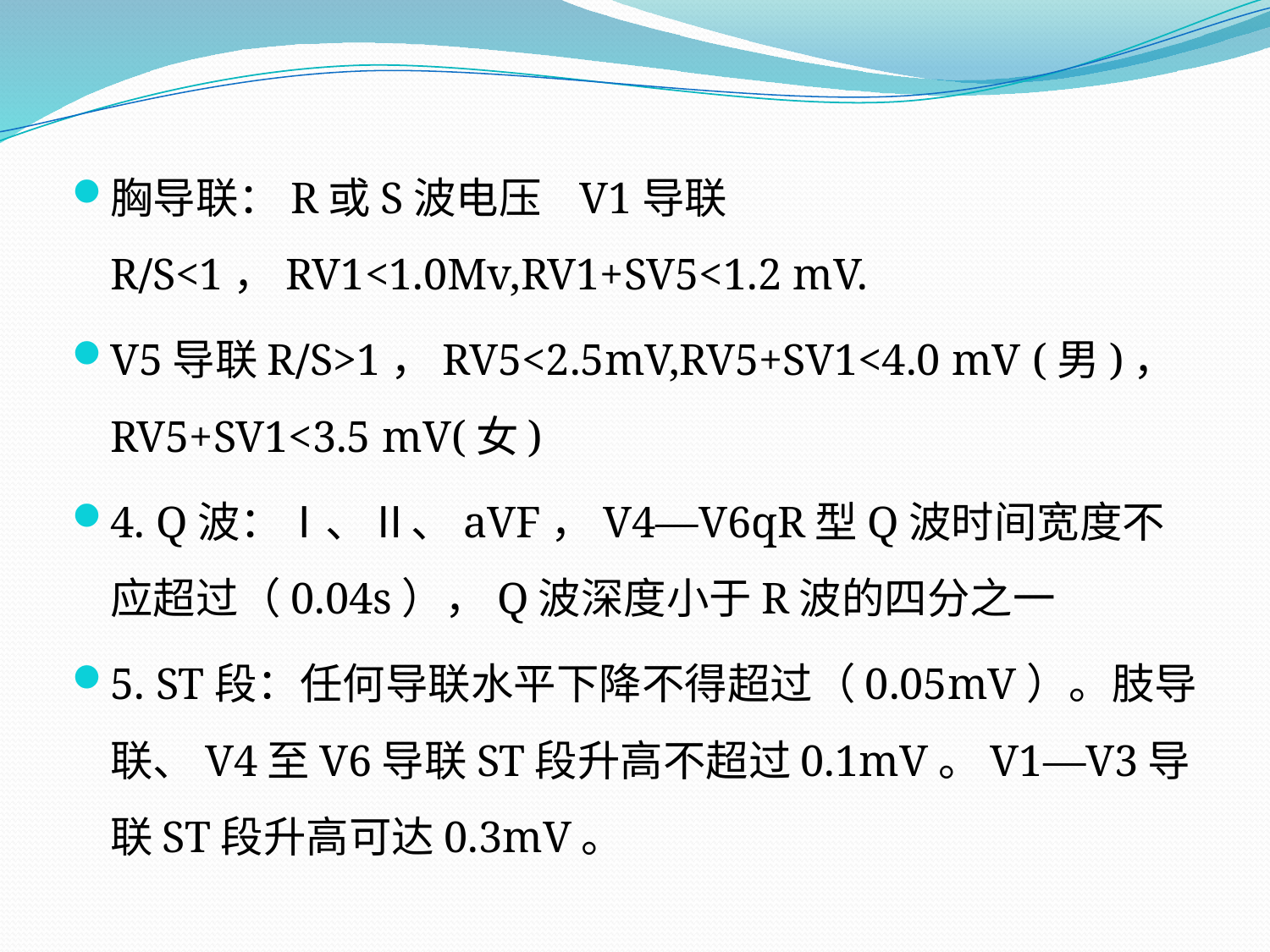

#
胸导联：R或S波电压   V1导联R∕S<1，RV1<1.0Mv,RV1+SV5<1.2 mV.
V5导联R∕S>1，RV5<2.5mV,RV5+SV1<4.0 mV (男)， RV5+SV1<3.5 mV(女)
4. Q波：Ⅰ、Ⅱ、aVF，V4—V6qR型Q波时间宽度不应超过（0.04s），Q波深度小于R波的四分之一
5. ST段：任何导联水平下降不得超过（0.05mV）。肢导联、V4至V6导联ST段升高不超过0.1mV。V1—V3导联ST段升高可达0.3mV。